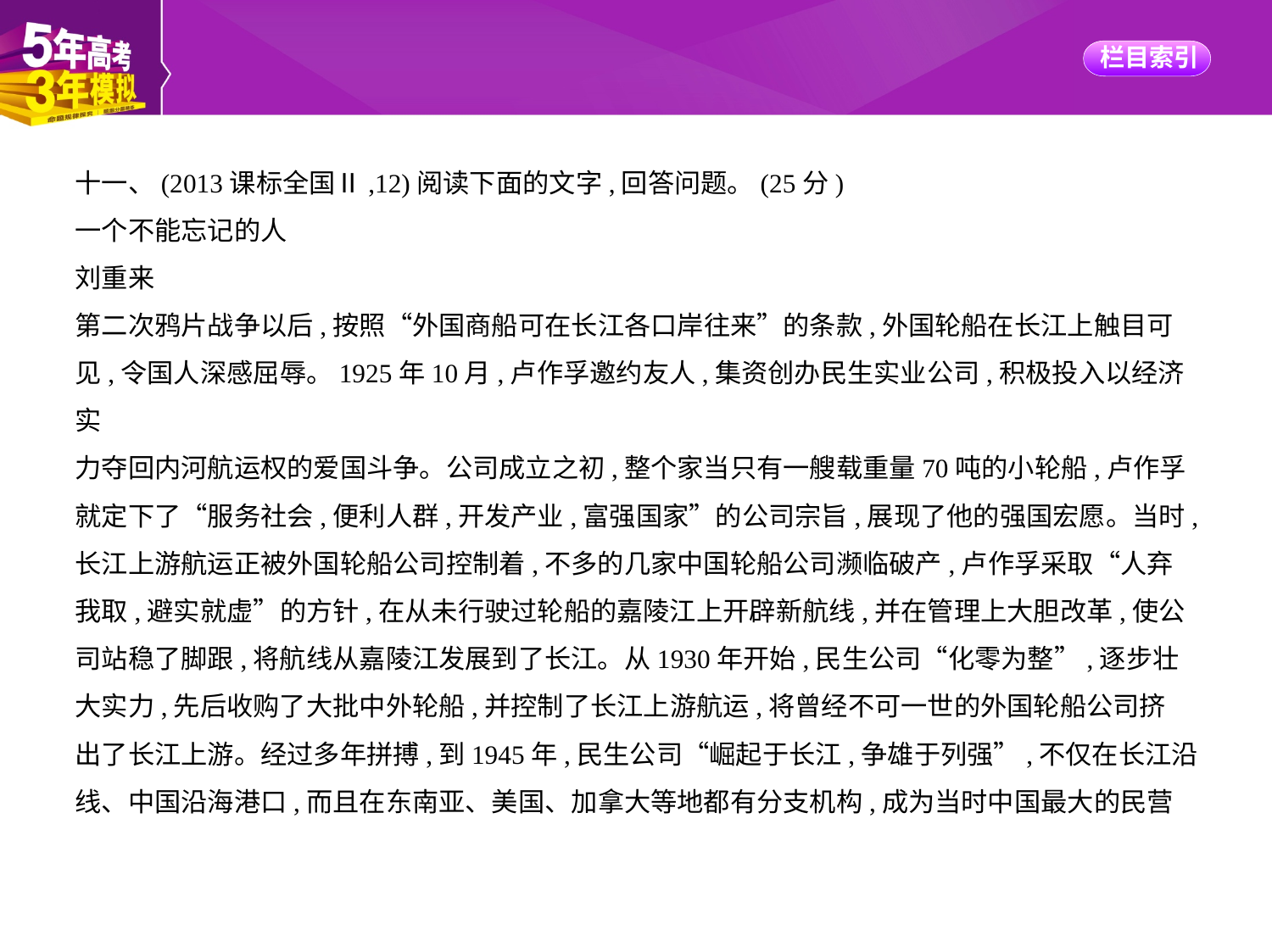

十一、(2013课标全国Ⅱ,12)阅读下面的文字,回答问题。(25分)
一个不能忘记的人
刘重来
第二次鸦片战争以后,按照“外国商船可在长江各口岸往来”的条款,外国轮船在长江上触目可
见,令国人深感屈辱。1925年10月,卢作孚邀约友人,集资创办民生实业公司,积极投入以经济实
力夺回内河航运权的爱国斗争。公司成立之初,整个家当只有一艘载重量70吨的小轮船,卢作孚
就定下了“服务社会,便利人群,开发产业,富强国家”的公司宗旨,展现了他的强国宏愿。当时,
长江上游航运正被外国轮船公司控制着,不多的几家中国轮船公司濒临破产,卢作孚采取“人弃
我取,避实就虚”的方针,在从未行驶过轮船的嘉陵江上开辟新航线,并在管理上大胆改革,使公
司站稳了脚跟,将航线从嘉陵江发展到了长江。从1930年开始,民生公司“化零为整”,逐步壮
大实力,先后收购了大批中外轮船,并控制了长江上游航运,将曾经不可一世的外国轮船公司挤
出了长江上游。经过多年拼搏,到1945年,民生公司“崛起于长江,争雄于列强”,不仅在长江沿
线、中国沿海港口,而且在东南亚、美国、加拿大等地都有分支机构,成为当时中国最大的民营